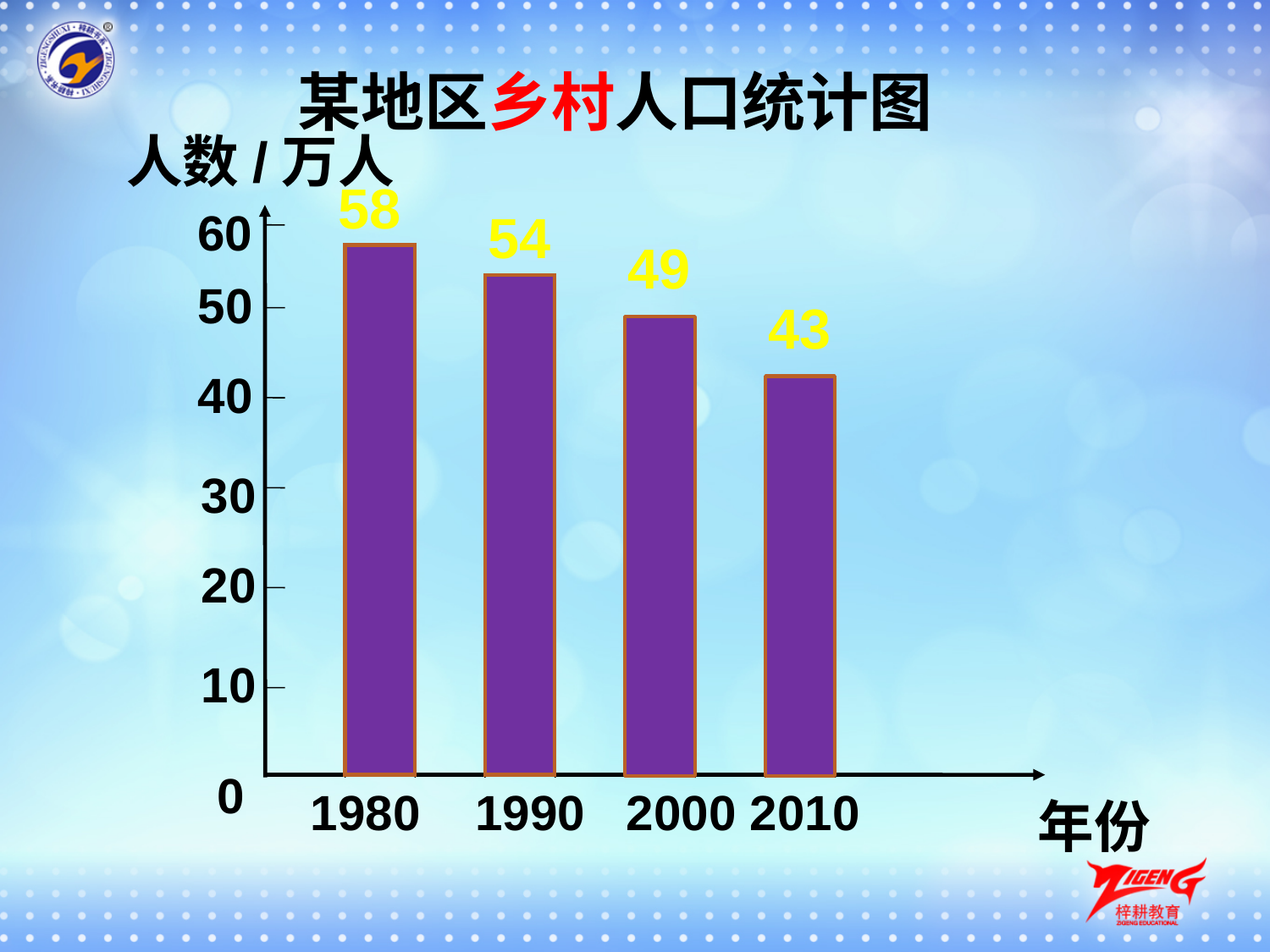

某地区乡村人口统计图
人数/万人
58
60

50
40
 30
 20
 10
1980    1990   2000 2010
54

49

43

0

年份